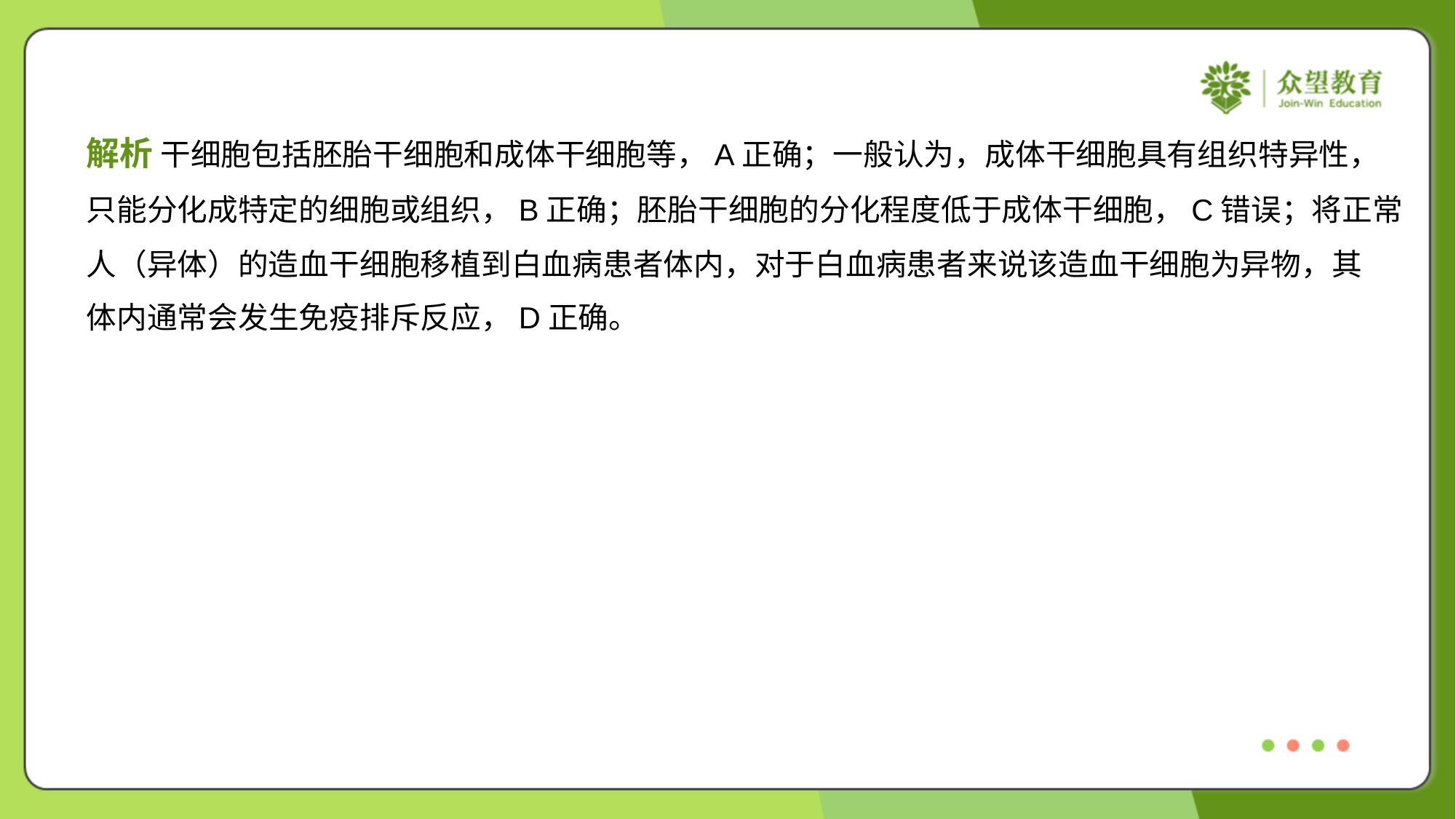

解析 干细胞包括胚胎干细胞和成体干细胞等，A正确；一般认为，成体干细胞具有组织特异性，
只能分化成特定的细胞或组织，B正确；胚胎干细胞的分化程度低于成体干细胞，C错误；将正常
人（异体）的造血干细胞移植到白血病患者体内，对于白血病患者来说该造血干细胞为异物，其
体内通常会发生免疫排斥反应，D正确。